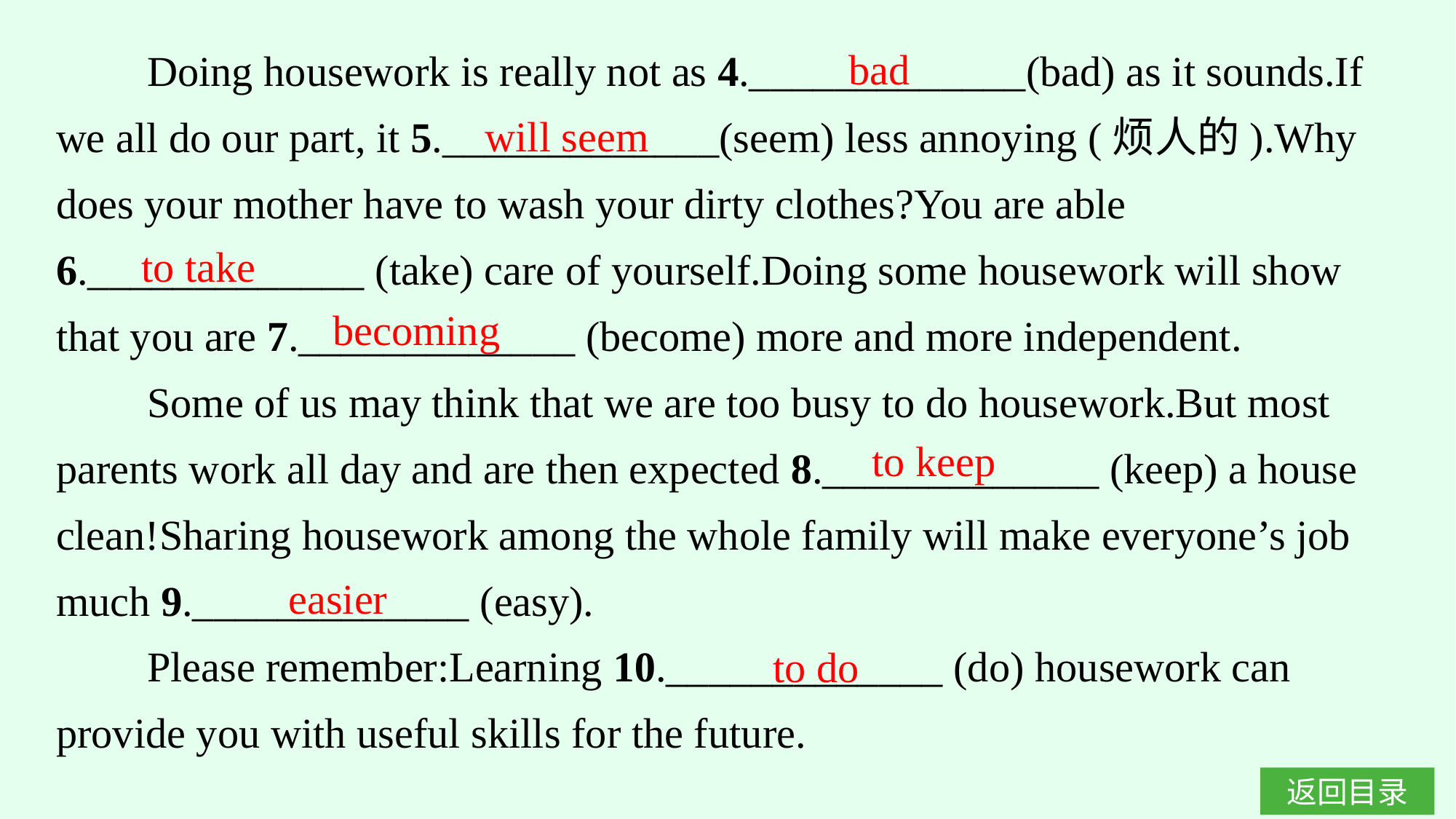

Doing housework is really not as 4._____________(bad) as it sounds.If we all do our part, it 5._____________(seem) less annoying (烦人的).Why does your mother have to wash your dirty clothes?You are able 6._____________ (take) care of yourself.Doing some housework will show that you are 7._____________ (become) more and more independent.
Some of us may think that we are too busy to do housework.But most parents work all day and are then expected 8._____________ (keep) a house clean!Sharing housework among the whole family will make everyone’s job much 9._____________ (easy).
Please remember:Learning 10._____________ (do) housework can provide you with useful skills for the future.
bad
will seem
to take
becoming
to keep
easier
to do